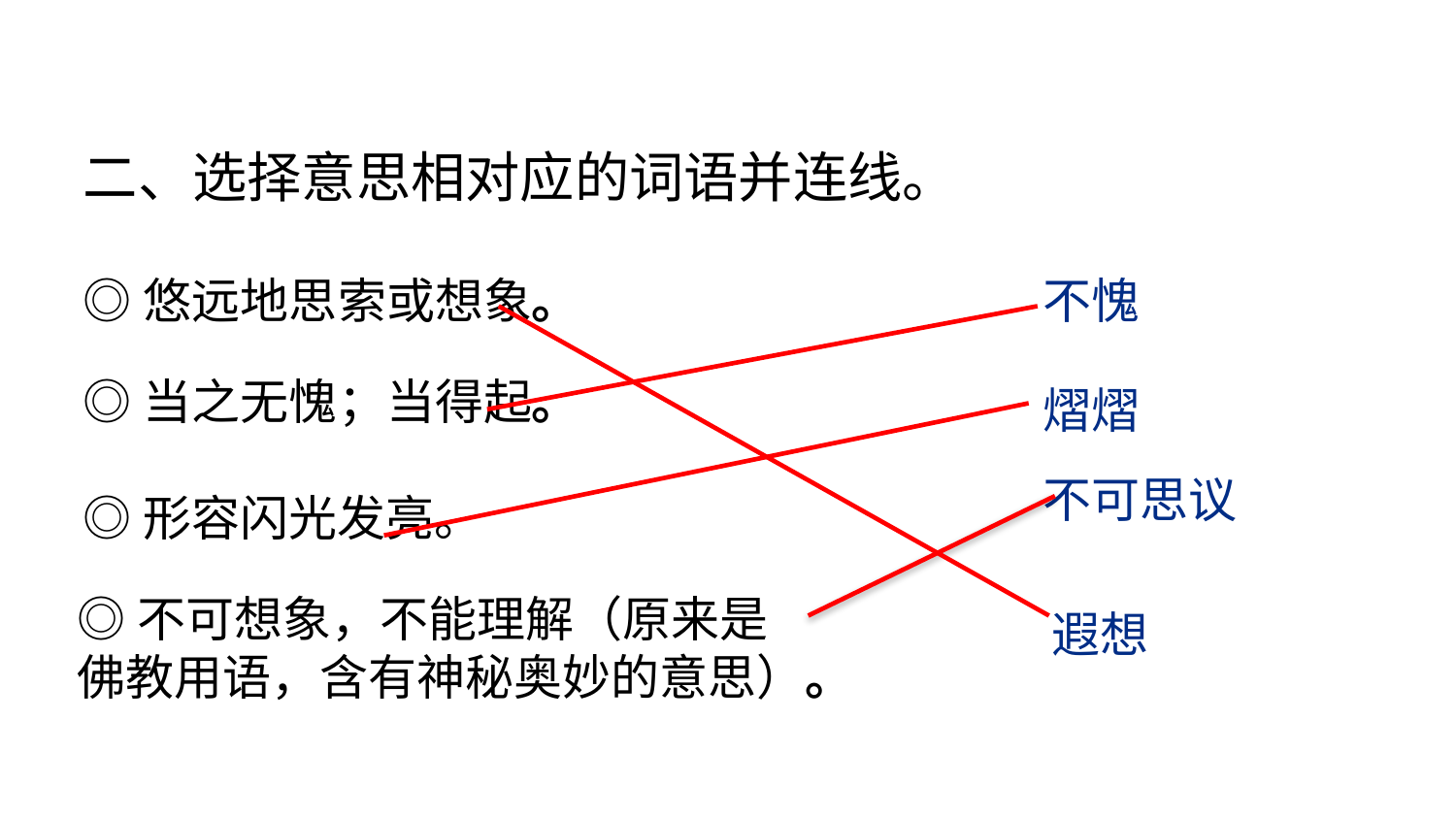

二、选择意思相对应的词语并连线。
◎悠远地思索或想象。
不愧
◎当之无愧；当得起。
熠熠
不可思议
◎形容闪光发亮。
◎不可想象，不能理解（原来是佛教用语，含有神秘奥妙的意思）。
遐想